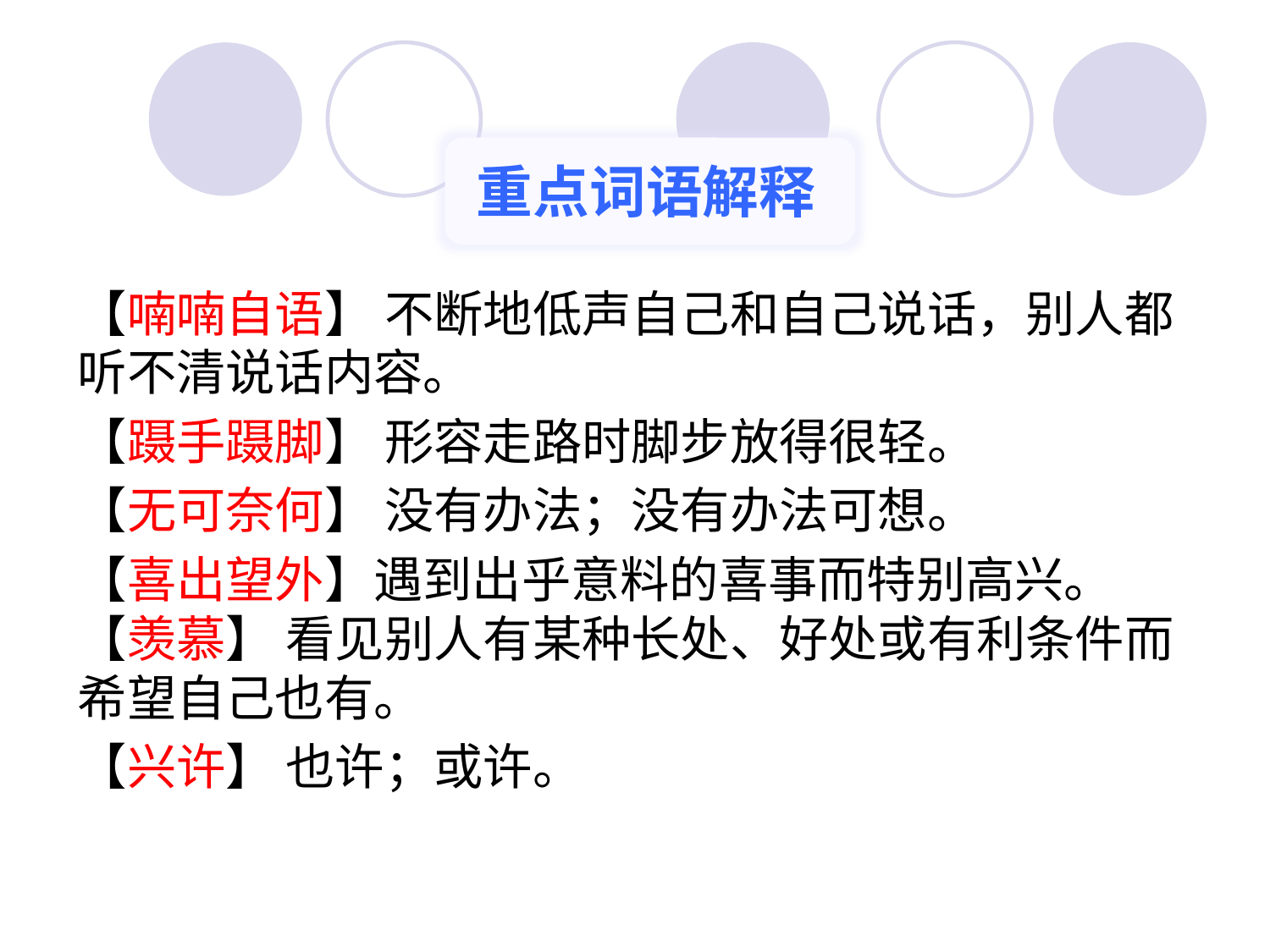

重点词语解释
【喃喃自语】 不断地低声自己和自己说话，别人都听不清说话内容。
【蹑手蹑脚】 形容走路时脚步放得很轻。
【无可奈何】 没有办法；没有办法可想。
【喜出望外】遇到出乎意料的喜事而特别高兴。【羡慕】 看见别人有某种长处、好处或有利条件而希望自己也有。
【兴许】 也许；或许。